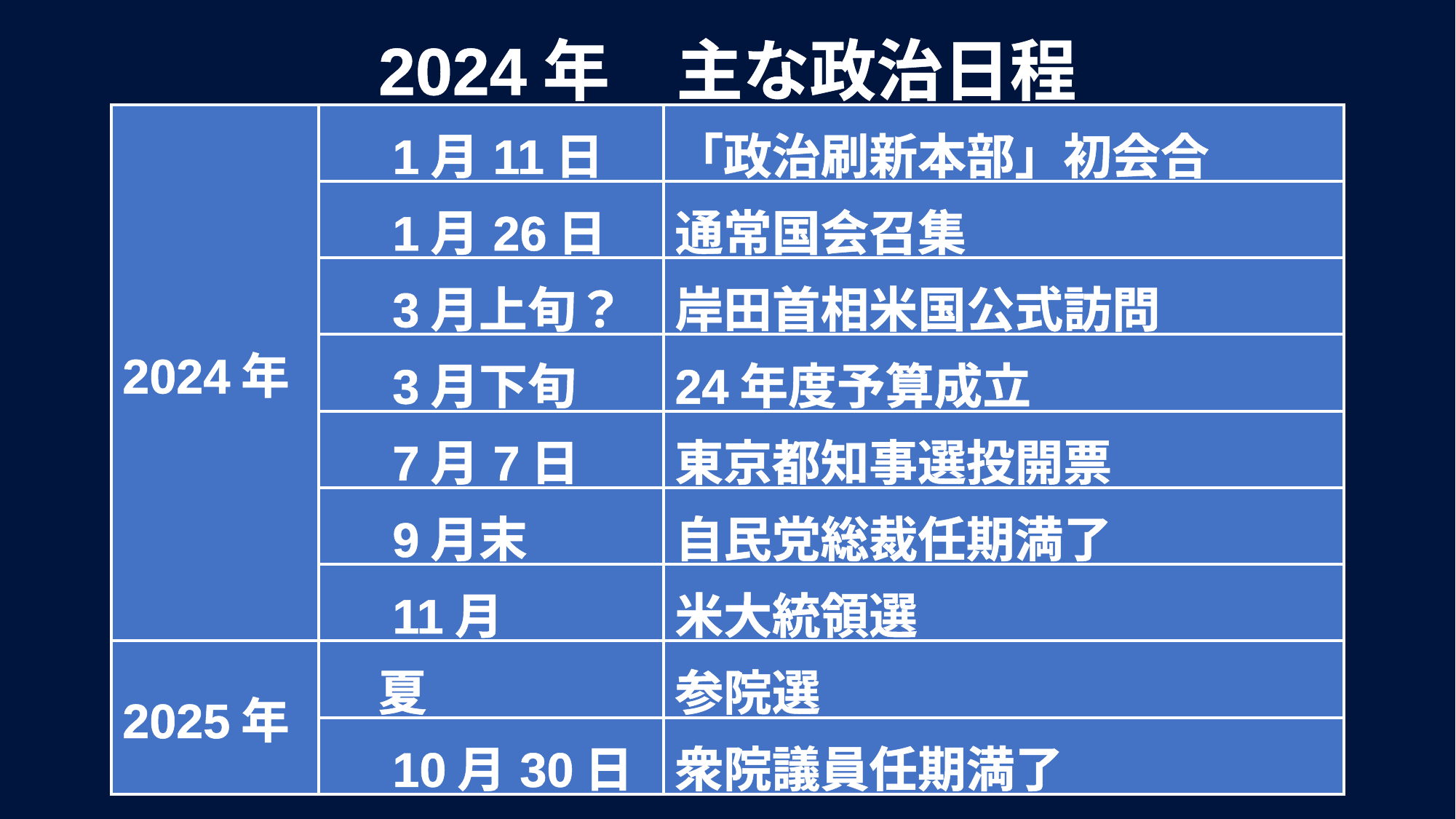

2024年　主な政治日程
| 2024年 | 1月11日 | 「政治刷新本部」初会合 |
| --- | --- | --- |
|  | 1月26日 | 通常国会召集 |
|  | 3月上旬？ | 岸田首相米国公式訪問 |
|  | 3月下旬 | 24年度予算成立 |
|  | 7月7日 | 東京都知事選投開票 |
|  | 9月末 | 自民党総裁任期満了 |
|  | 11月 | 米大統領選 |
| 2025年 | 夏 | 参院選 |
|  | 10月30日 | 衆院議員任期満了 |